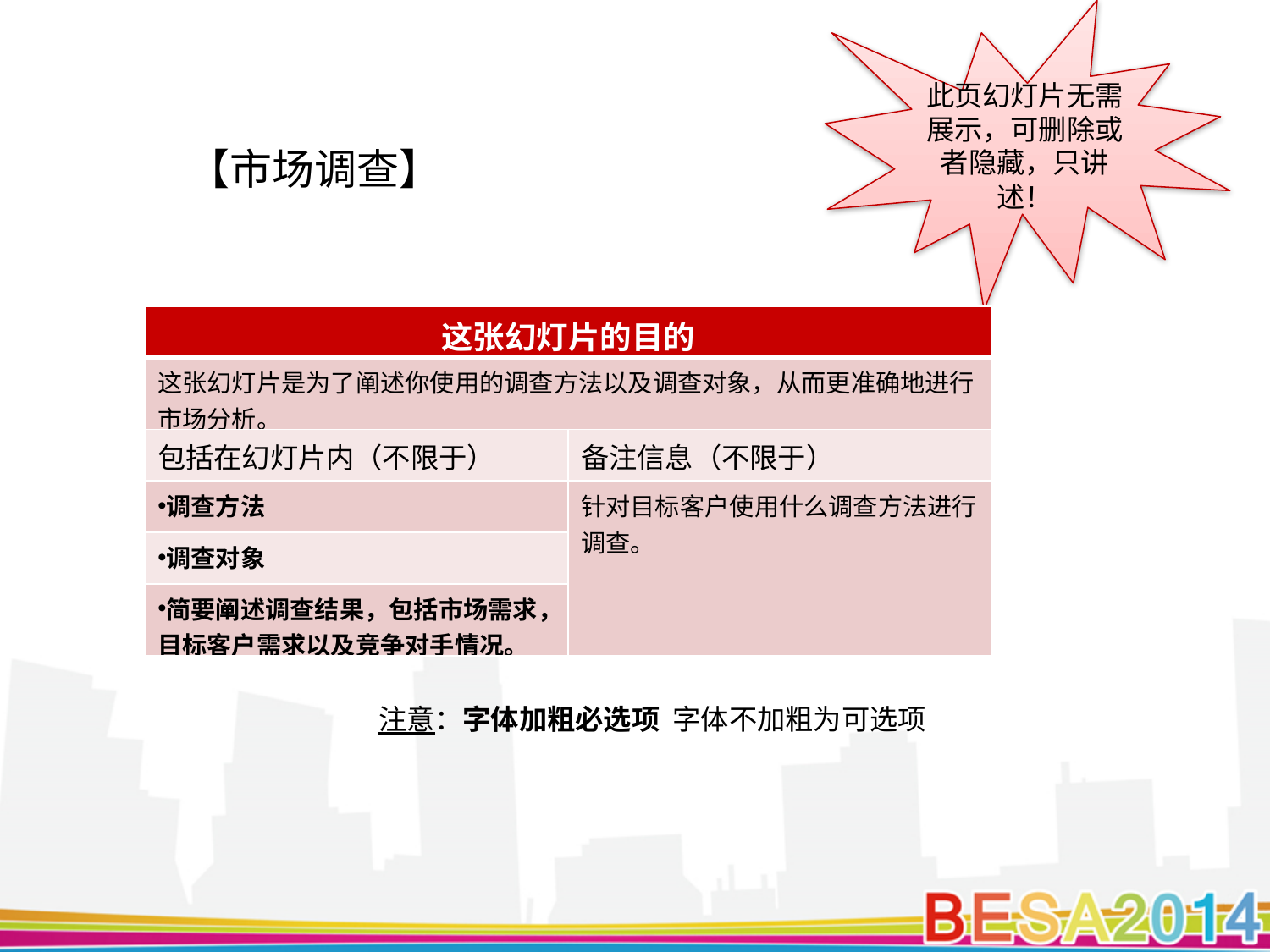

此页幻灯片无需展示，可删除或者隐藏，只讲述！
【市场调查】
| 这张幻灯片的目的 |  |
| --- | --- |
| 这张幻灯片是为了阐述你使用的调查方法以及调查对象，从而更准确地进行市场分析。 |  |
| 包括在幻灯片内（不限于） | 备注信息（不限于） |
| 调查方法 | 针对目标客户使用什么调查方法进行调查。 |
| 调查对象 |  |
| 简要阐述调查结果，包括市场需求，目标客户需求以及竞争对手情况。 |  |
注意：字体加粗必选项  字体不加粗为可选项